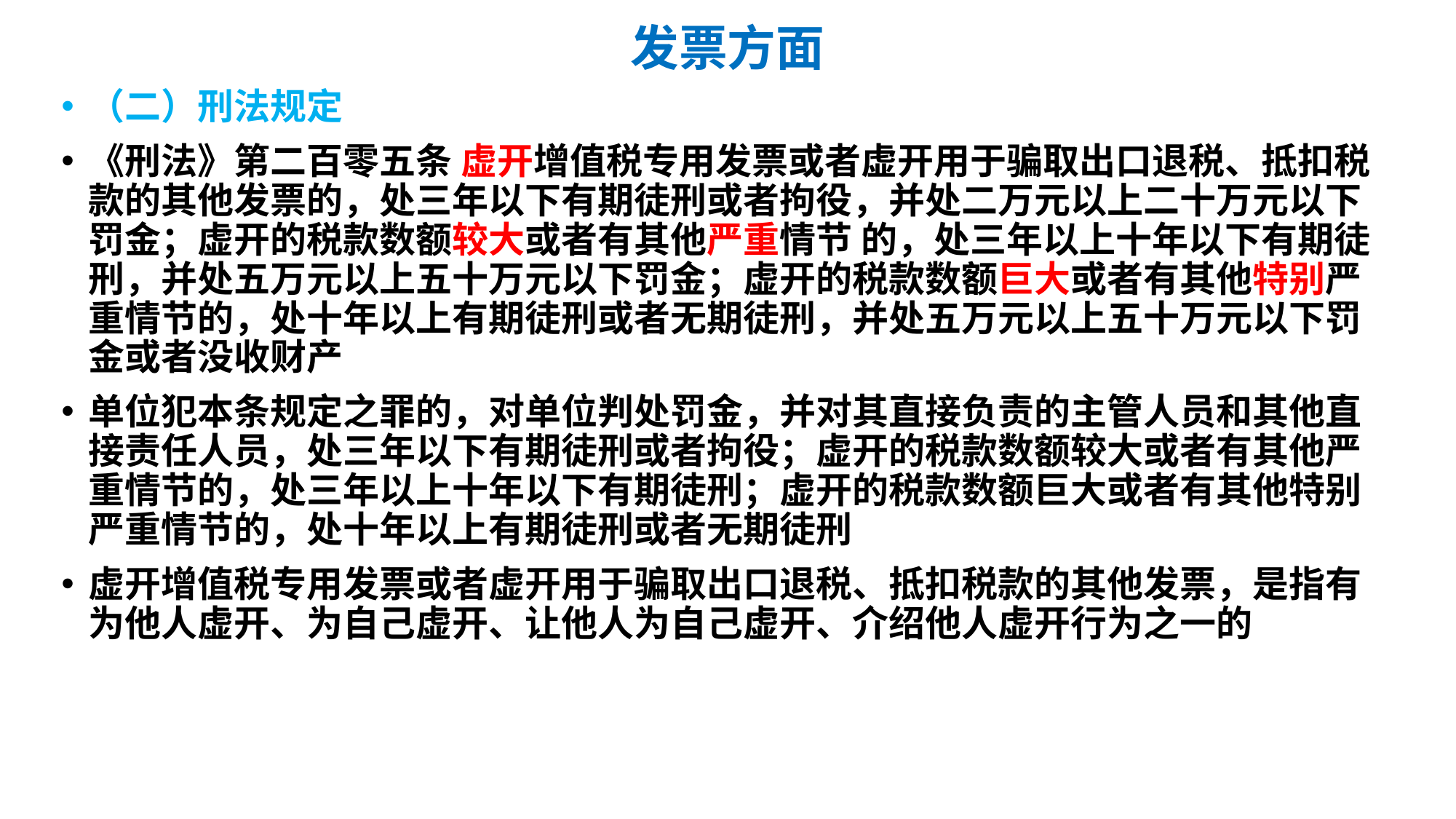

# 发票方面
（二）刑法规定
《刑法》第二百零五条 虚开增值税专用发票或者虚开用于骗取出口退税、抵扣税款的其他发票的，处三年以下有期徒刑或者拘役，并处二万元以上二十万元以下罚金；虚开的税款数额较大或者有其他严重情节 的，处三年以上十年以下有期徒刑，并处五万元以上五十万元以下罚金；虚开的税款数额巨大或者有其他特别严重情节的，处十年以上有期徒刑或者无期徒刑，并处五万元以上五十万元以下罚金或者没收财产
单位犯本条规定之罪的，对单位判处罚金，并对其直接负责的主管人员和其他直接责任人员，处三年以下有期徒刑或者拘役；虚开的税款数额较大或者有其他严重情节的，处三年以上十年以下有期徒刑；虚开的税款数额巨大或者有其他特别严重情节的，处十年以上有期徒刑或者无期徒刑
虚开增值税专用发票或者虚开用于骗取出口退税、抵扣税款的其他发票，是指有为他人虚开、为自己虚开、让他人为自己虚开、介绍他人虚开行为之一的